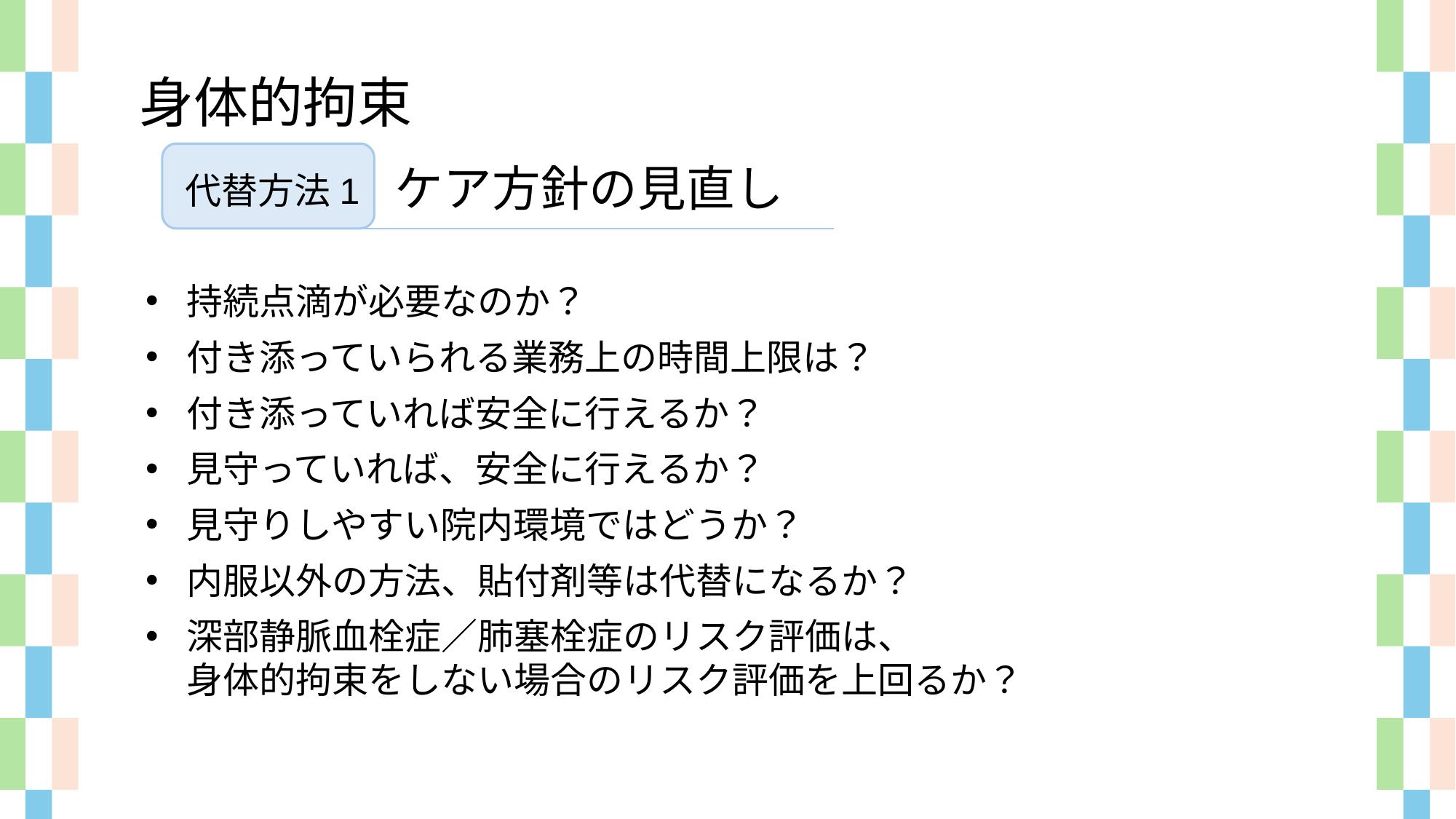

身体的拘束

ケア方針の見直し
代替方法1
持続点滴が必要なのか？
付き添っていられる業務上の時間上限は？
付き添っていれば安全に行えるか？
見守っていれば、安全に行えるか？
見守りしやすい院内環境ではどうか？
内服以外の方法、貼付剤等は代替になるか？
深部静脈血栓症／肺塞栓症のリスク評価は、
身体的拘束をしない場合のリスク評価を上回るか？